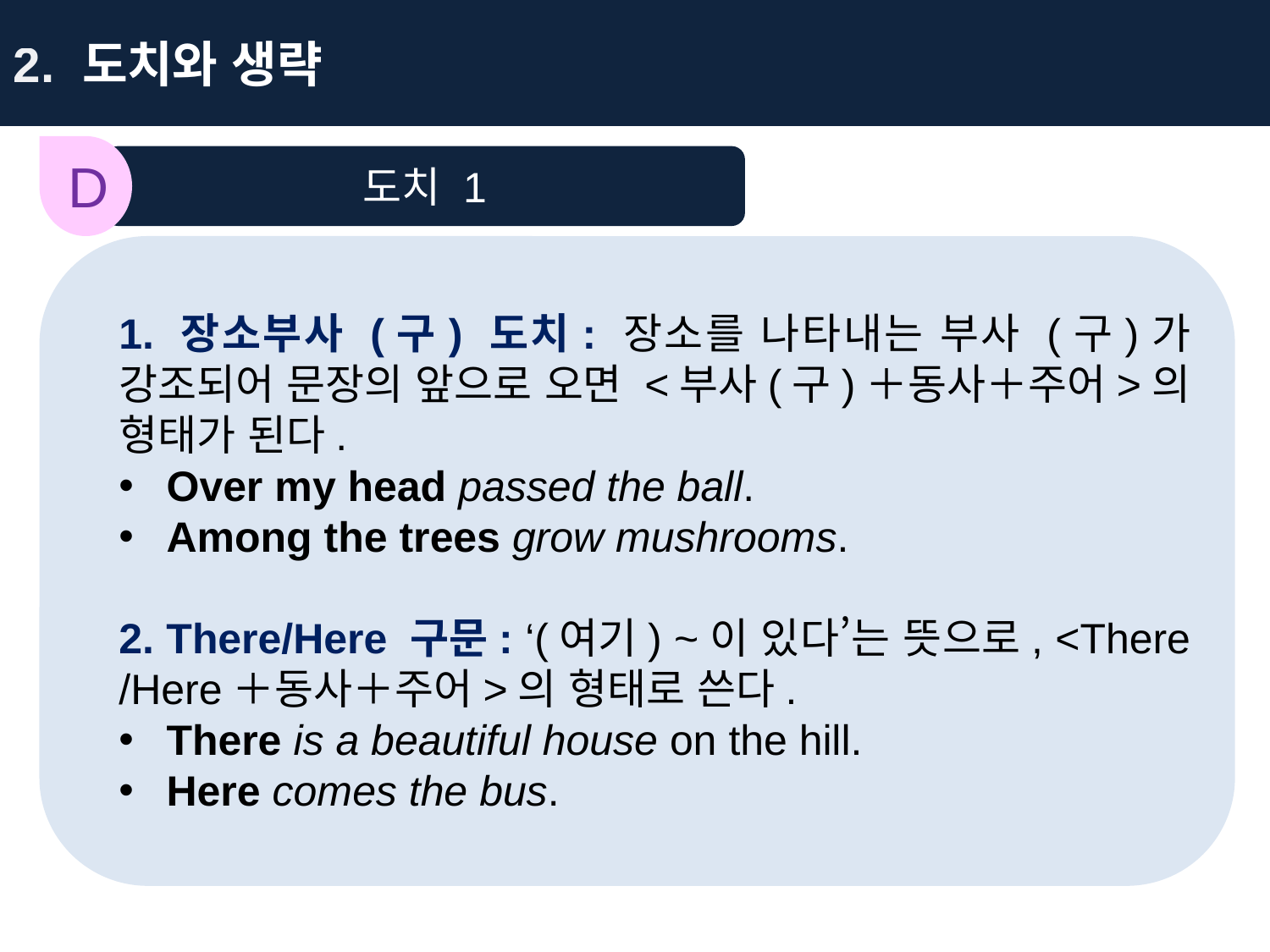

2. 도치와 생략

D
도치 1
1. 장소부사 (구) 도치: 장소를 나타내는 부사 (구)가 강조되어 문장의 앞으로 오면 <부사(구)＋동사＋주어>의 형태가 된다.
Over my head passed the ball.
Among the trees grow mushrooms.

2. There/Here 구문: ‘(여기) ~이 있다’는 뜻으로, <There /Here＋동사＋주어>의 형태로 쓴다.
There is a beautiful house on the hill.
Here comes the bus.